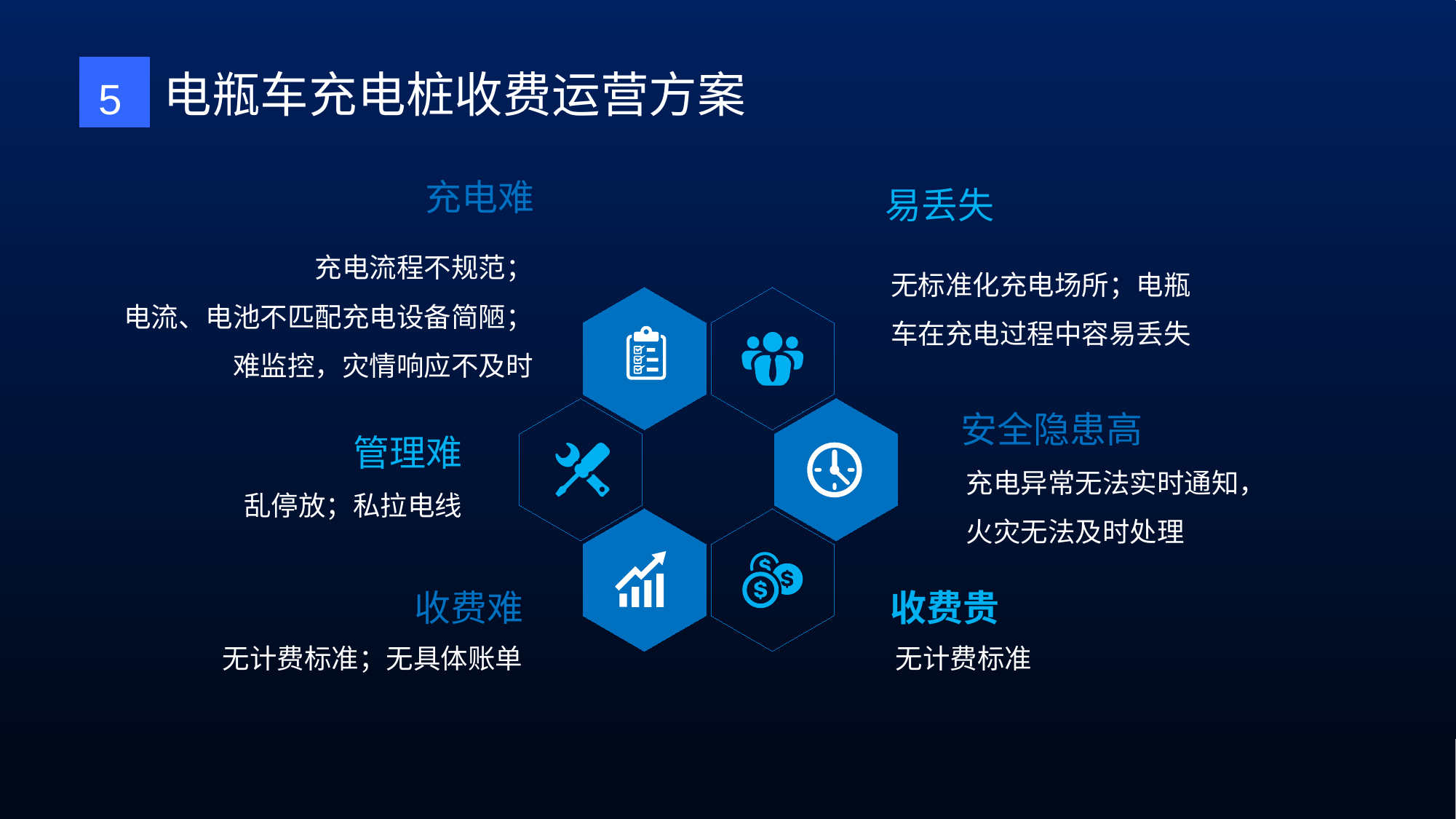

电瓶车充电桩收费运营方案
5
充电难
易丢失
充电流程不规范；
电流、电池不匹配充电设备简陋；
难监控，灾情响应不及时
无标准化充电场所；电瓶车在充电过程中容易丢失

安全隐患高
管理难

充电异常无法实时通知，火灾无法及时处理
乱停放；私拉电线

收费难
收费贵
无计费标准
无计费标准；无具体账单